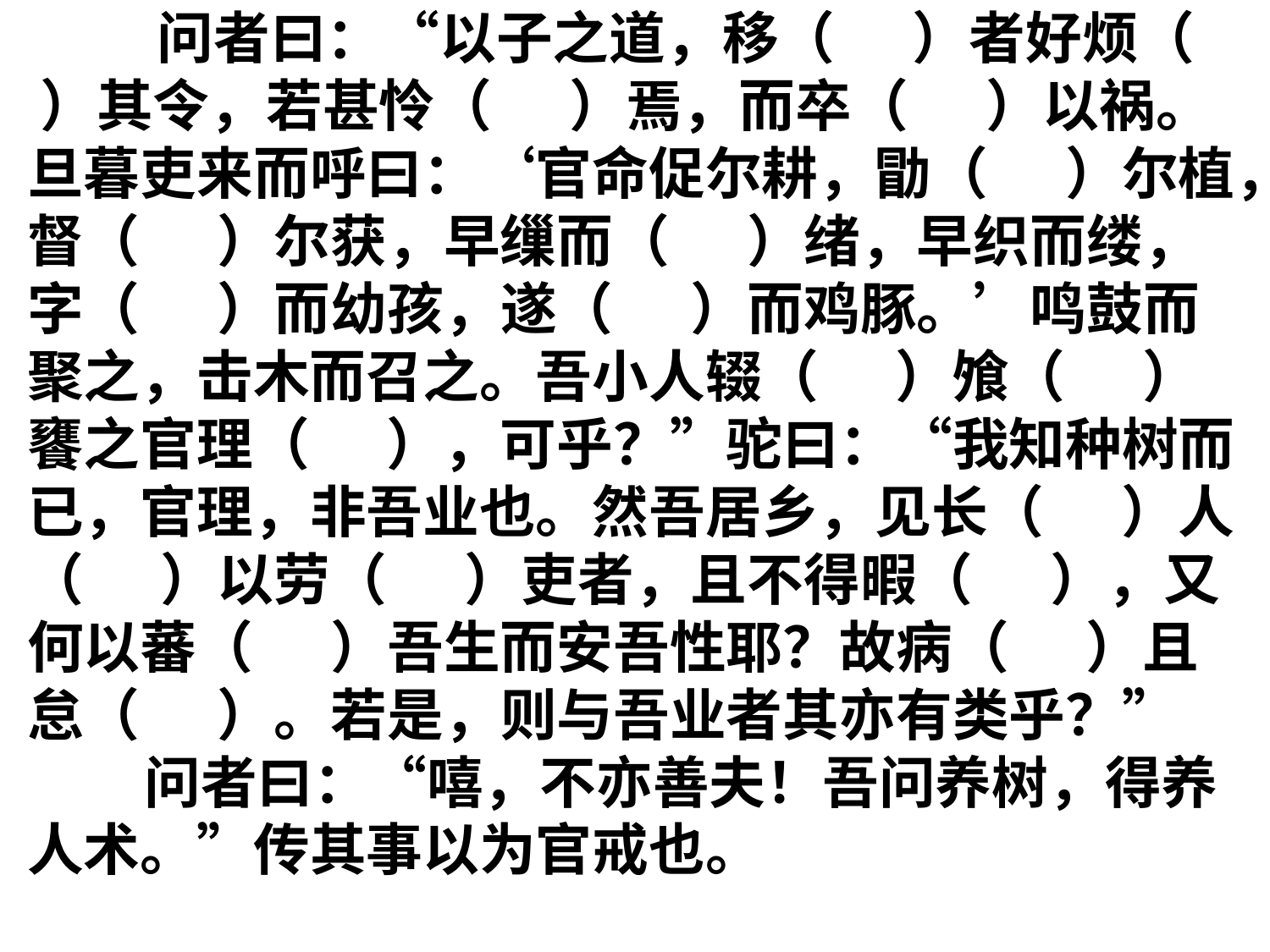

问者曰：“以子之道，移（      ）者好烦（      ）其令，若甚怜（      ）焉，而卒（      ）以祸。旦暮吏来而呼曰：‘官命促尔耕，勖（      ）尔植，督（      ）尔获，早缫而（      ）绪，早织而缕，字（      ）而幼孩，遂（      ）而鸡豚。’鸣鼓而聚之，击木而召之。吾小人辍（      ）飧（      ）饔之官理（      ），可乎？”驼曰：“我知种树而已，官理，非吾业也。然吾居乡，见长（      ）人（      ）以劳（      ）吏者，且不得暇（      ），又何以蕃（      ）吾生而安吾性耶？故病（      ）且怠（      ）。若是，则与吾业者其亦有类乎？”
        问者曰：“嘻，不亦善夫！吾问养树，得养人术。”传其事以为官戒也。